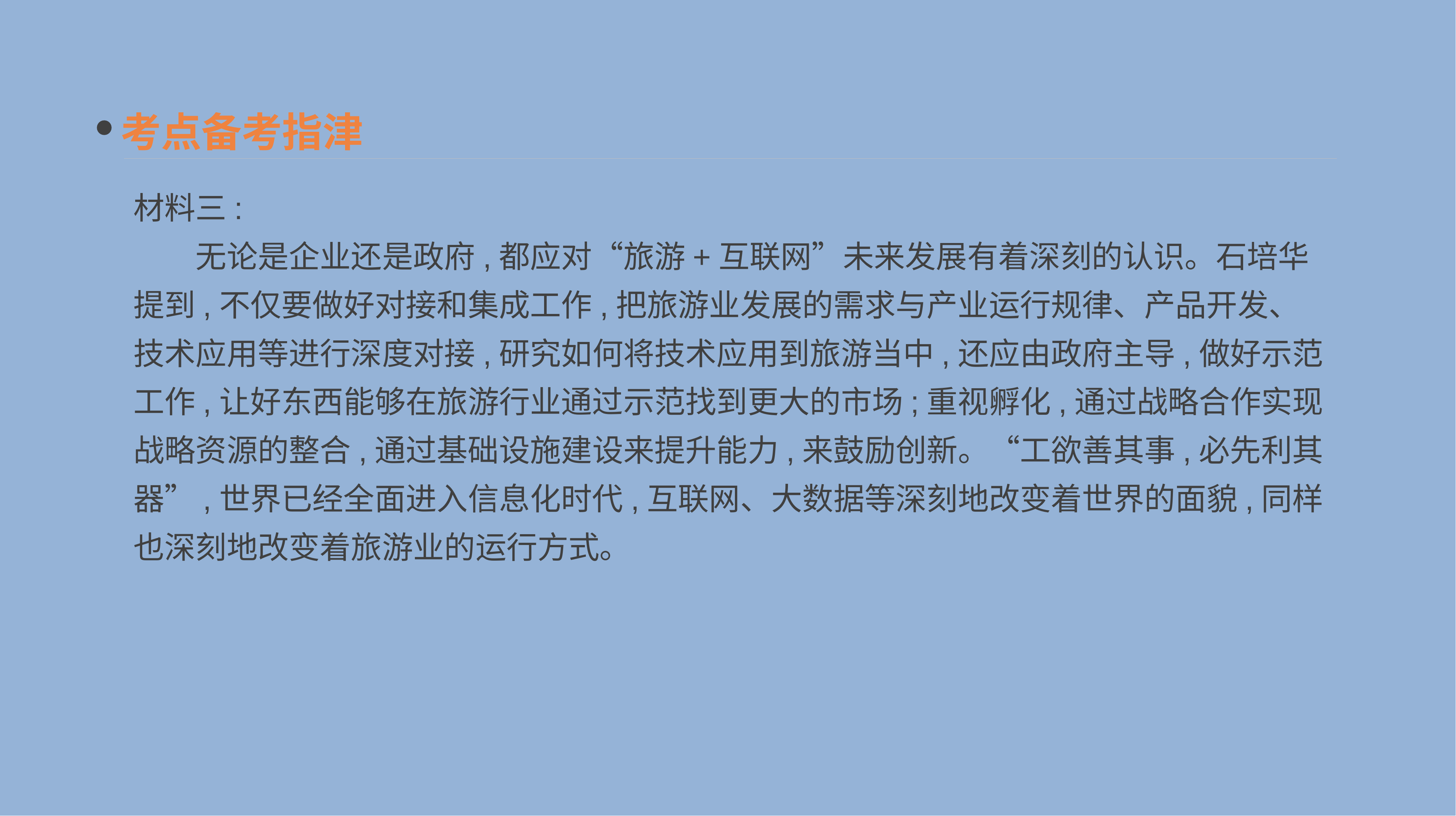

考点备考指津

材料三:
　　无论是企业还是政府,都应对“旅游+互联网”未来发展有着深刻的认识。石培华提到,不仅要做好对接和集成工作,把旅游业发展的需求与产业运行规律、产品开发、技术应用等进行深度对接,研究如何将技术应用到旅游当中,还应由政府主导,做好示范工作,让好东西能够在旅游行业通过示范找到更大的市场;重视孵化,通过战略合作实现战略资源的整合,通过基础设施建设来提升能力,来鼓励创新。“工欲善其事,必先利其器”,世界已经全面进入信息化时代,互联网、大数据等深刻地改变着世界的面貌,同样也深刻地改变着旅游业的运行方式。